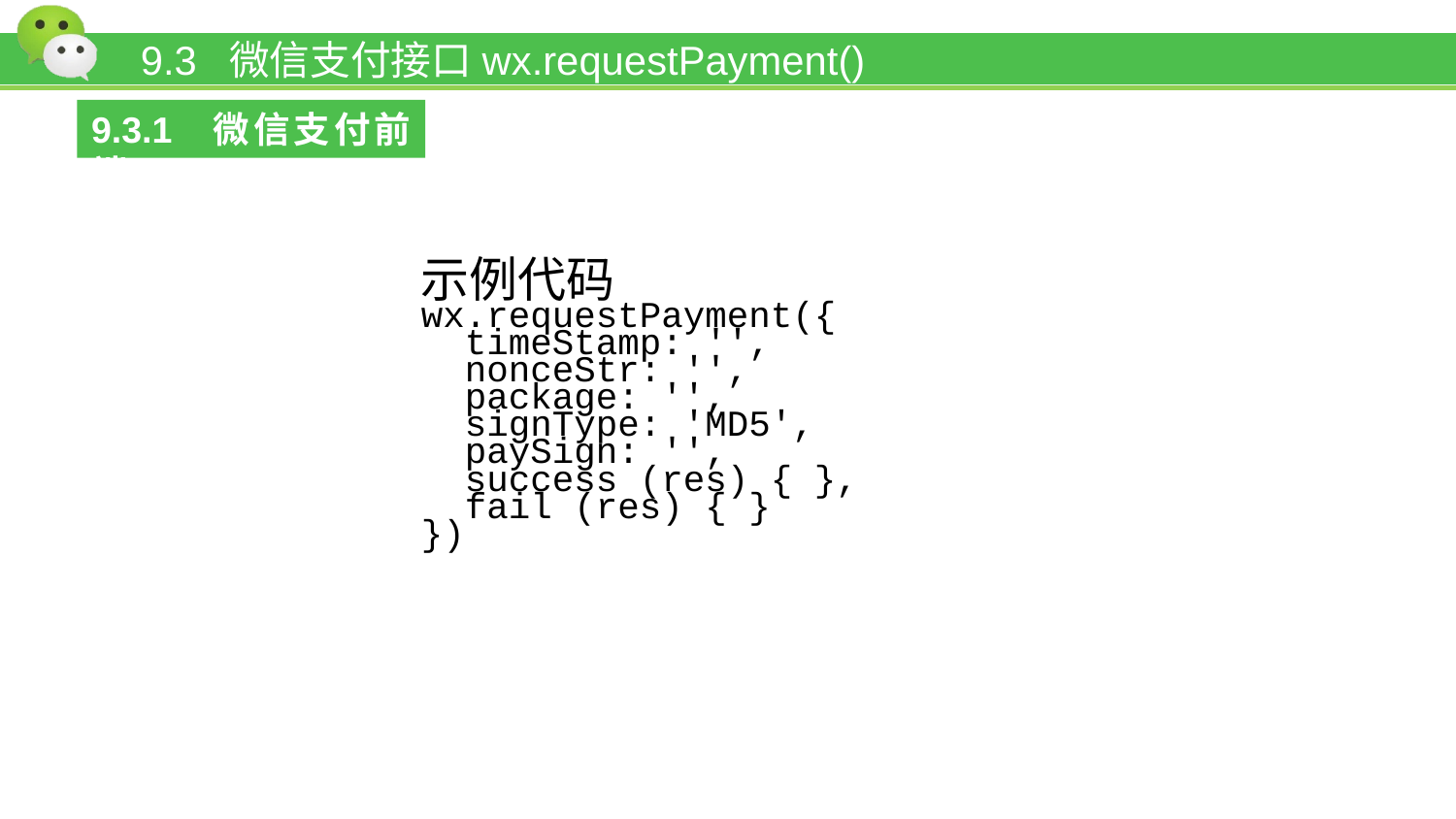

# 9.3  微信支付接口wx.requestPayment()
9.3.1  微信支付前端
示例代码
wx.requestPayment({
  timeStamp: '',
  nonceStr: '',
  package: '',
  signType: 'MD5',
  paySign: '',
  success (res) { },
  fail (res) { }
})